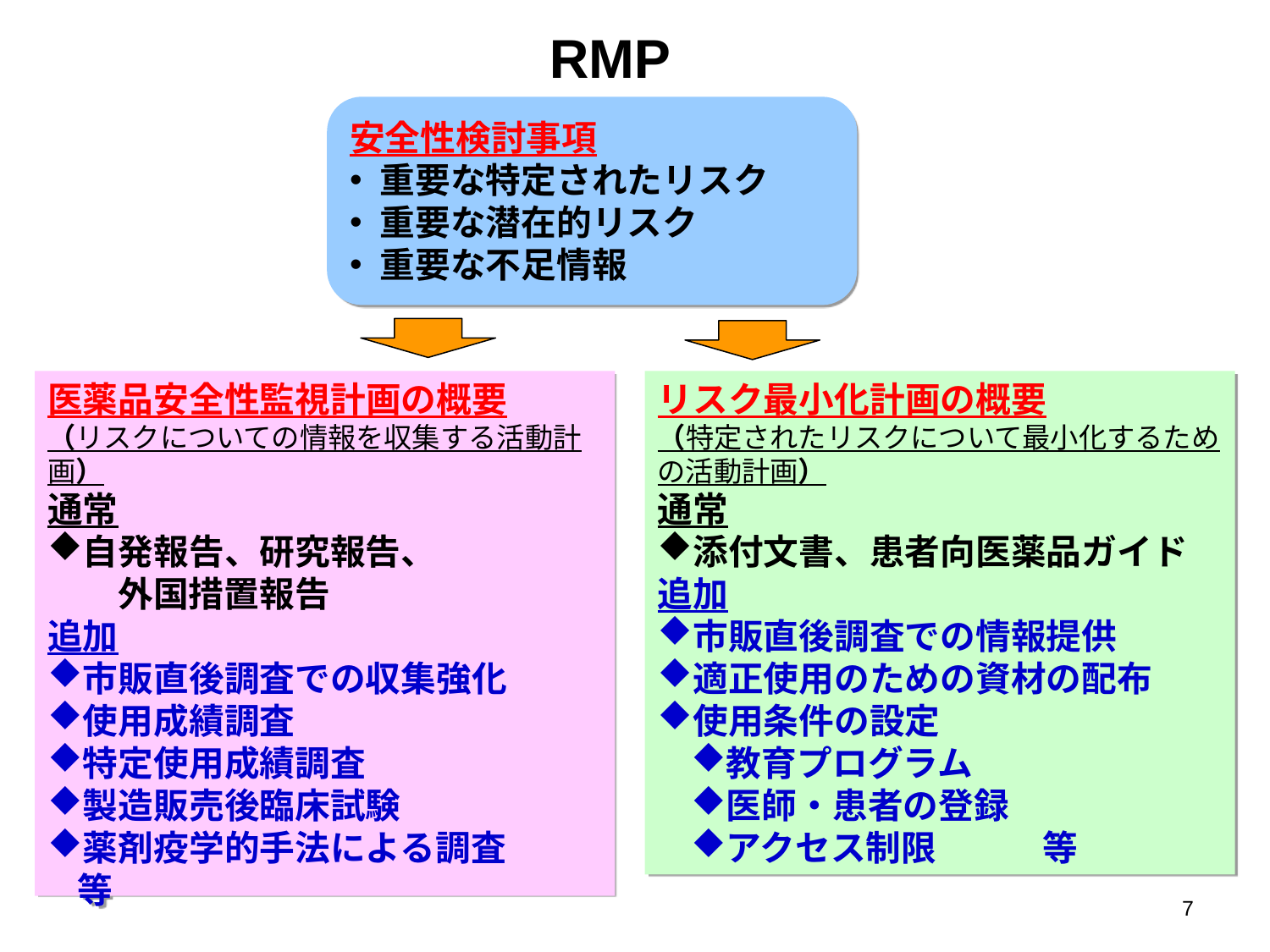

RMP
安全性検討事項
重要な特定されたリスク
重要な潜在的リスク
重要な不足情報

医薬品安全性監視計画の概要
（リスクについての情報を収集する活動計画）
通常
自発報告、研究報告、
　　外国措置報告
追加
市販直後調査での収集強化
使用成績調査
特定使用成績調査
製造販売後臨床試験
薬剤疫学的手法による調査　　等
リスク最小化計画の概要
（特定されたリスクについて最小化するための活動計画）
通常
添付文書、患者向医薬品ガイド
追加
市販直後調査での情報提供
適正使用のための資材の配布
使用条件の設定
教育プログラム
医師・患者の登録
アクセス制限　　　等
7